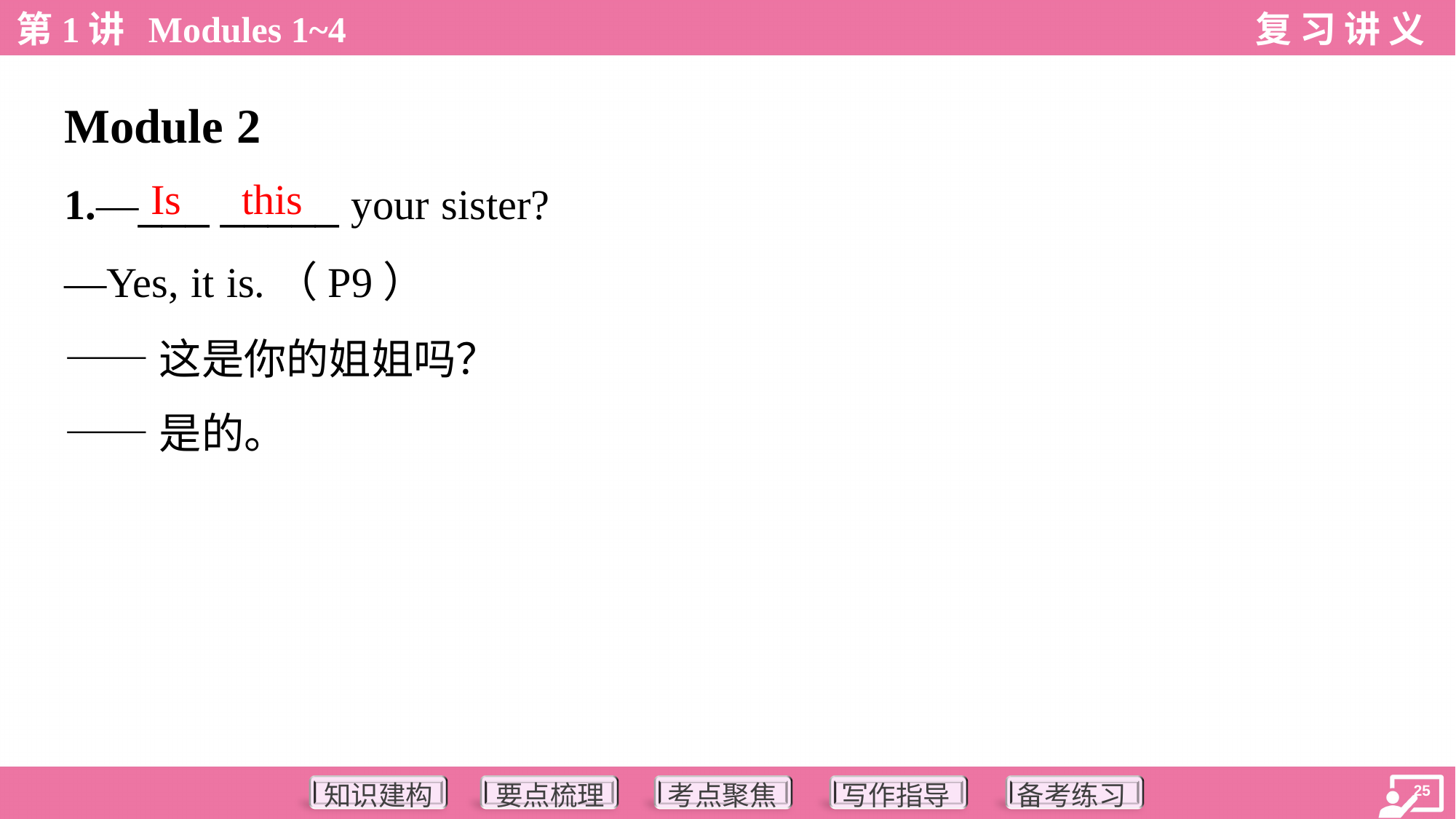

Module 2
Is
this
1.—___ _____ your sister?
—Yes, it is.（P9）
——这是你的姐姐吗？
——是的。